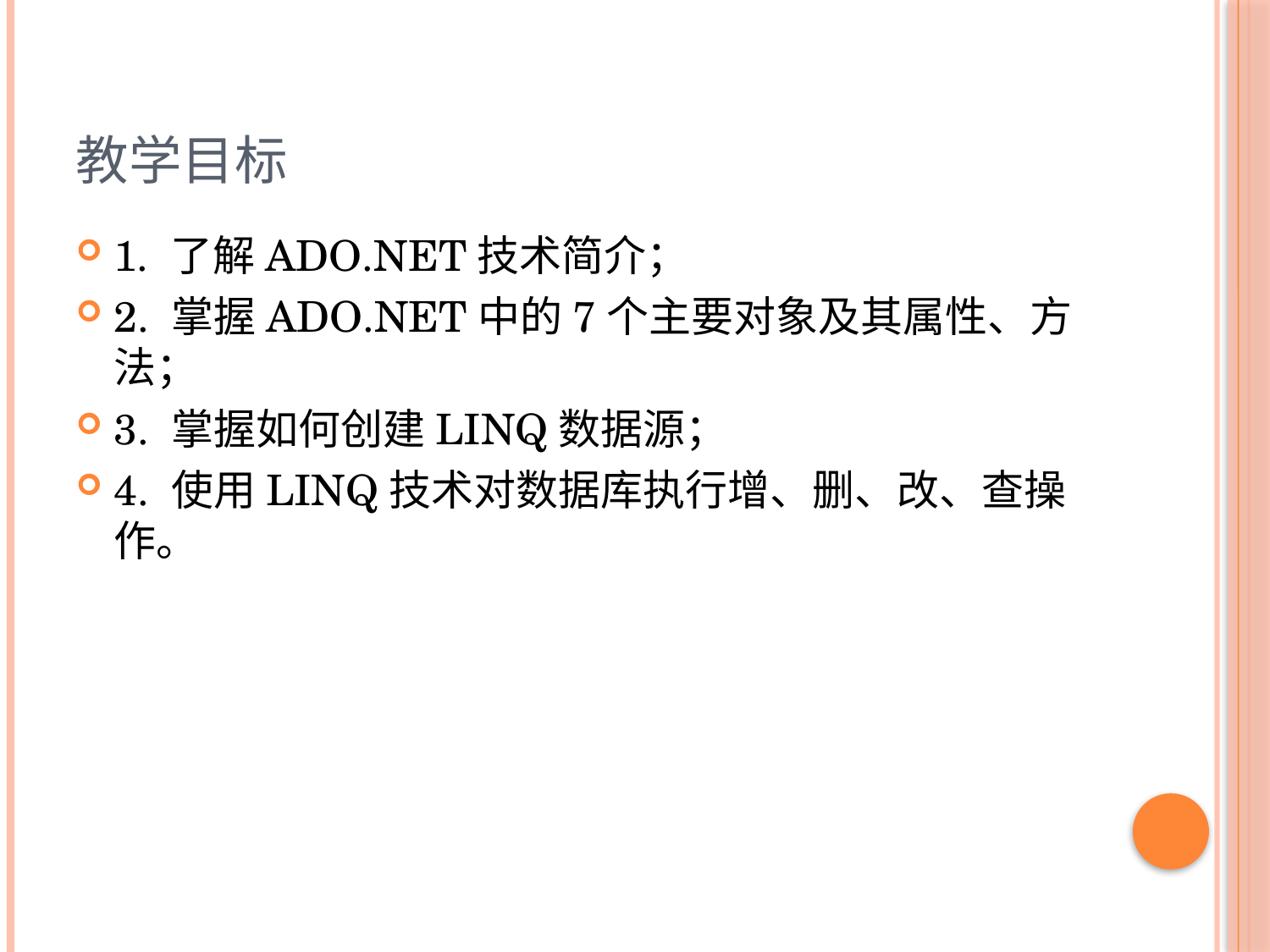

# 教学目标
1. 了解ADO.NET技术简介；
2. 掌握ADO.NET中的7个主要对象及其属性、方法；
3. 掌握如何创建LINQ数据源；
4. 使用LINQ技术对数据库执行增、删、改、查操作。